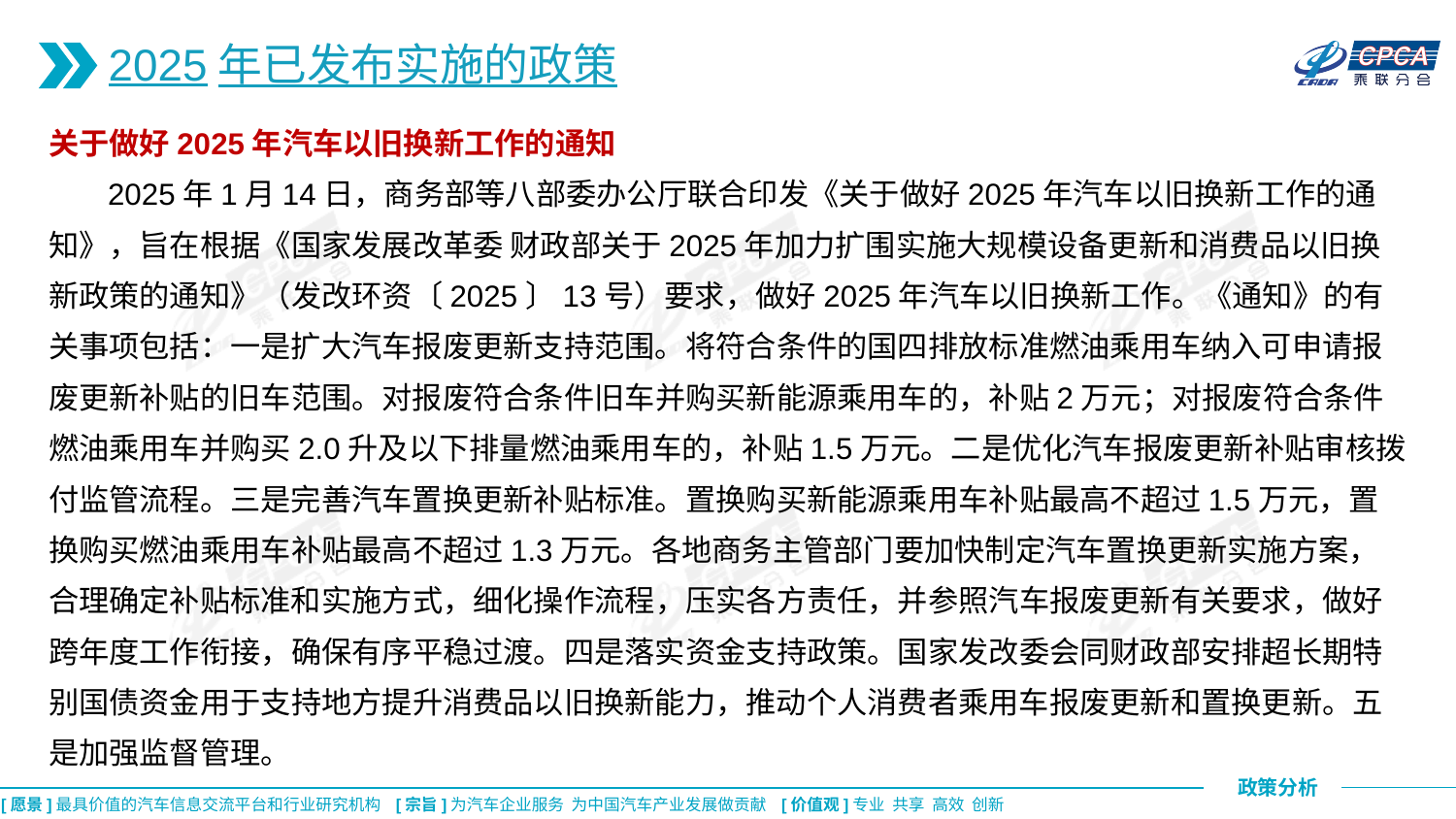

2025年已发布实施的政策
关于做好2025年汽车以旧换新工作的通知
       2025年1月14日，商务部等八部委办公厅联合印发《关于做好2025年汽车以旧换新工作的通知》，旨在根据《国家发展改革委 财政部关于2025年加力扩围实施大规模设备更新和消费品以旧换新政策的通知》（发改环资〔2025〕13号）要求，做好2025年汽车以旧换新工作。《通知》的有关事项包括：一是扩大汽车报废更新支持范围。将符合条件的国四排放标准燃油乘用车纳入可申请报废更新补贴的旧车范围。对报废符合条件旧车并购买新能源乘用车的，补贴2万元；对报废符合条件燃油乘用车并购买2.0升及以下排量燃油乘用车的，补贴1.5万元。二是优化汽车报废更新补贴审核拨付监管流程。三是完善汽车置换更新补贴标准。置换购买新能源乘用车补贴最高不超过1.5万元，置换购买燃油乘用车补贴最高不超过1.3万元。各地商务主管部门要加快制定汽车置换更新实施方案，合理确定补贴标准和实施方式，细化操作流程，压实各方责任，并参照汽车报废更新有关要求，做好跨年度工作衔接，确保有序平稳过渡。四是落实资金支持政策。国家发改委会同财政部安排超长期特别国债资金用于支持地方提升消费品以旧换新能力，推动个人消费者乘用车报废更新和置换更新。五是加强监督管理。